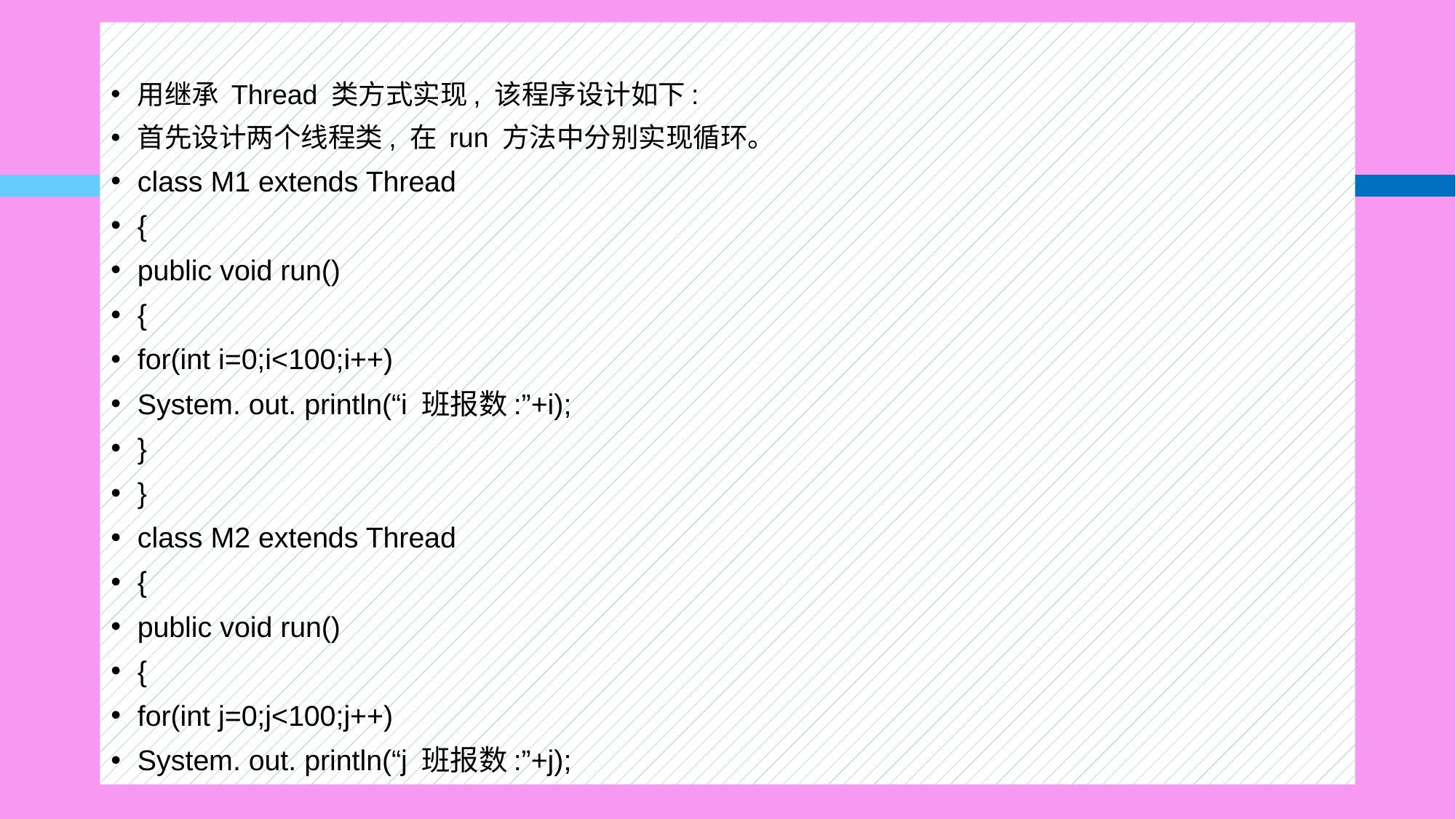

用继承 Thread 类方式实现, 该程序设计如下:
首先设计两个线程类, 在 run 方法中分别实现循环。
class M1 extends Thread
{
public void run()
{
for(int i=0;i<100;i++)
System. out. println(“i 班报数:”+i);
}
}
class M2 extends Thread
{
public void run()
{
for(int j=0;j<100;j++)
System. out. println(“j 班报数:”+j);
#